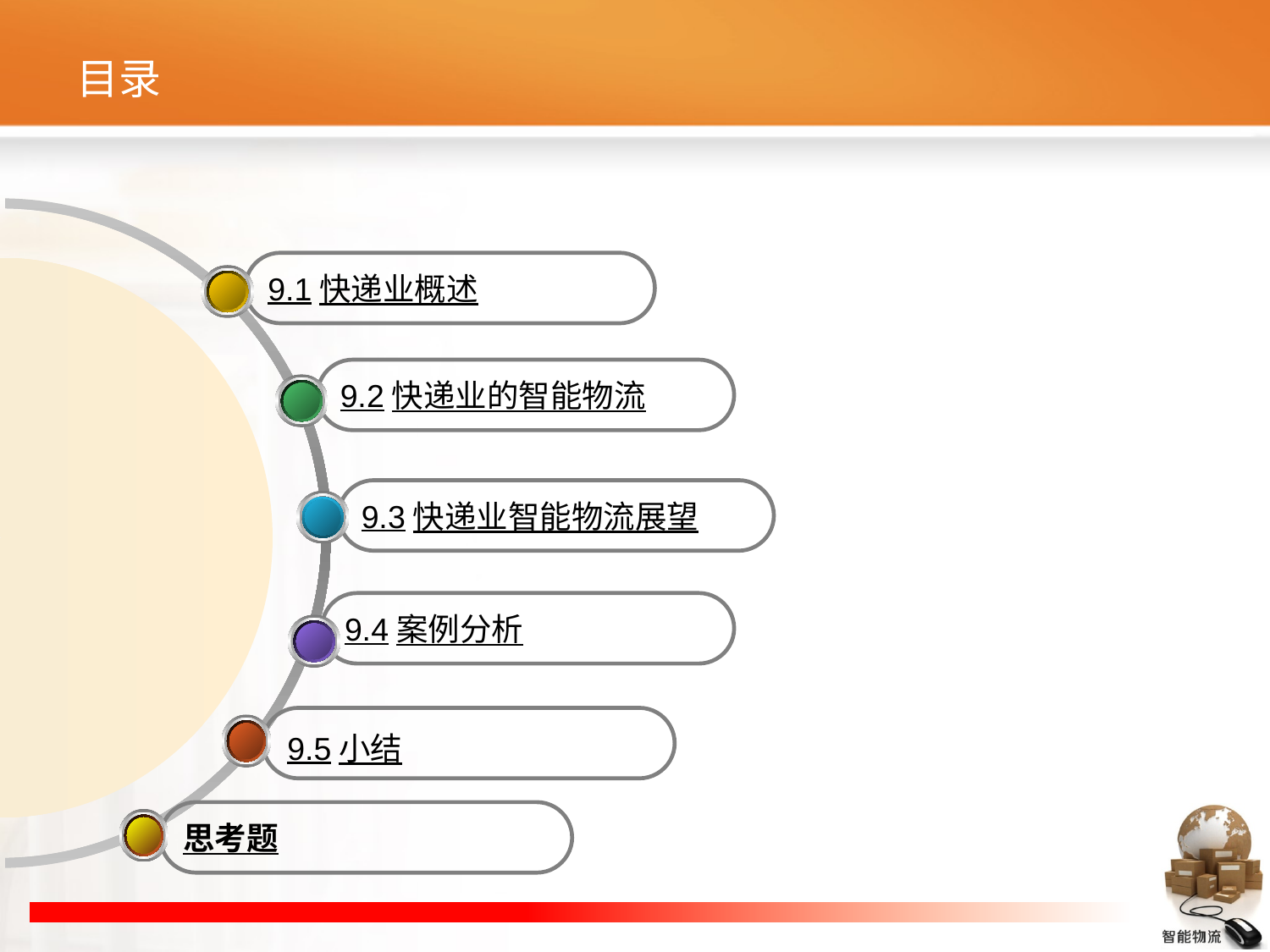

# 目录

9.1快递业概述

9.2快递业的智能物流

9.3快递业智能物流展望

9.4案例分析

9.5小结
思考题